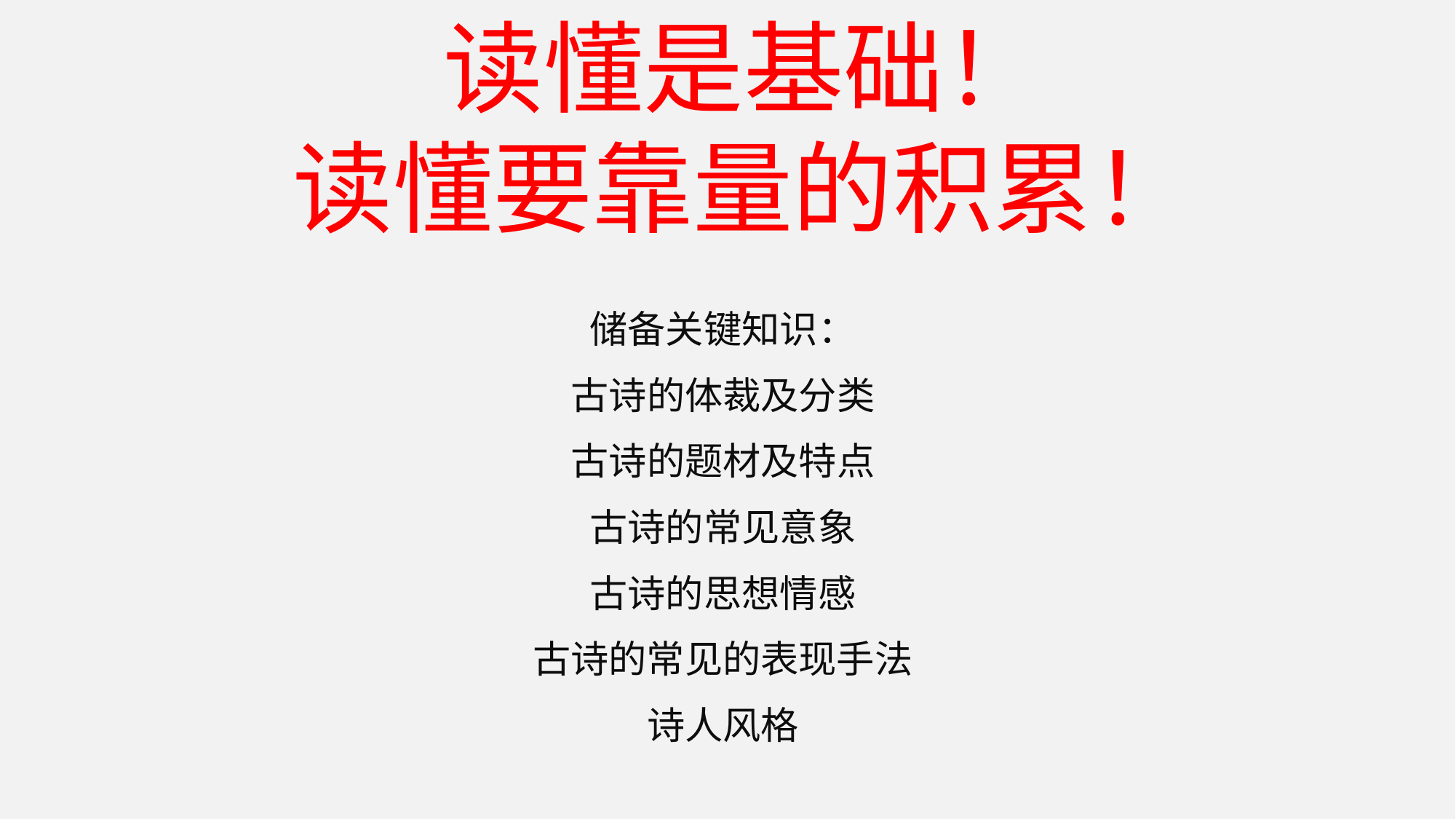

读懂是基础！
读懂要靠量的积累！
储备关键知识：
古诗的体裁及分类
古诗的题材及特点
古诗的常见意象
古诗的思想情感
古诗的常见的表现手法
诗人风格